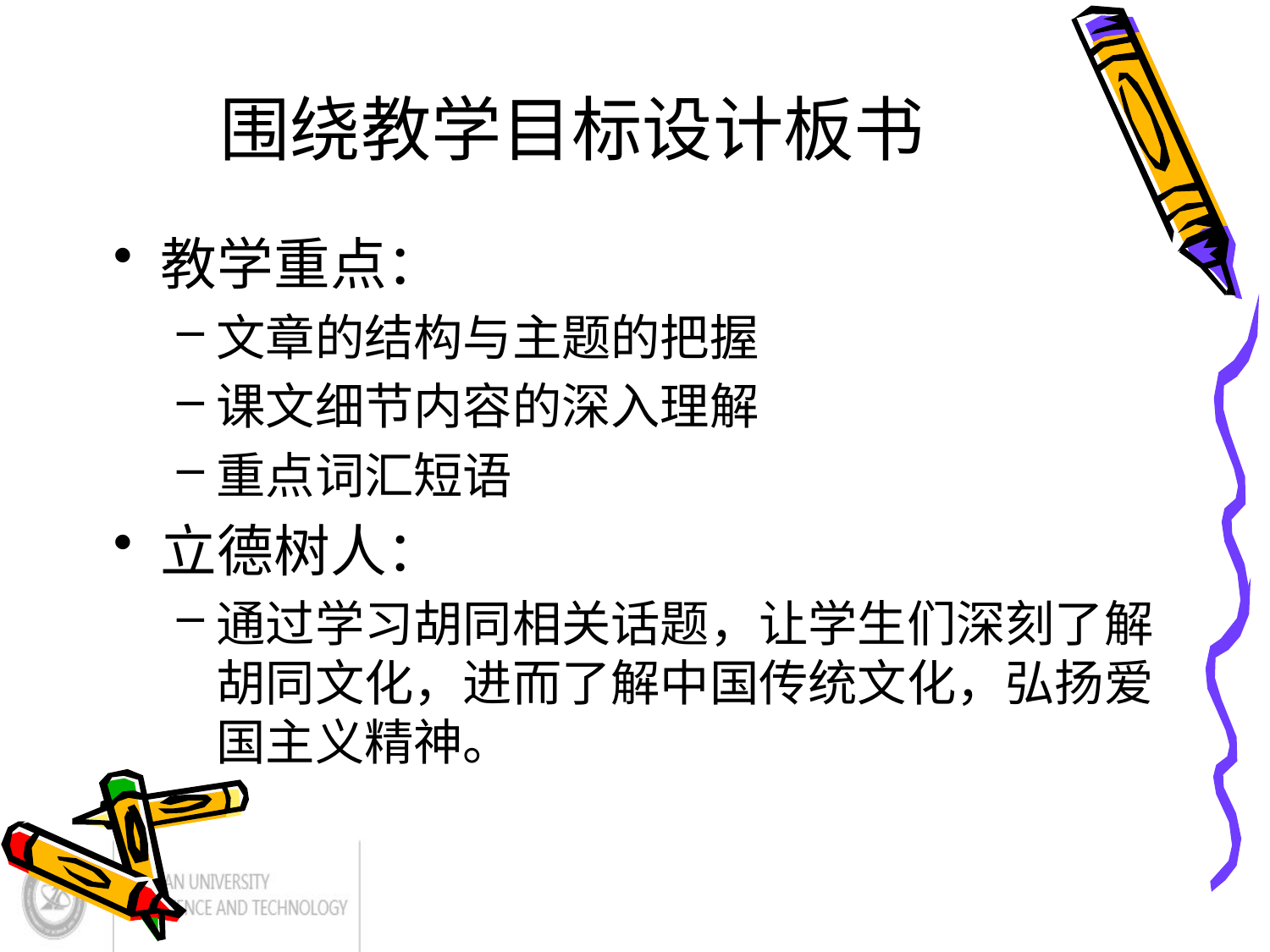

# 围绕教学目标设计板书
教学重点：
文章的结构与主题的把握
课文细节内容的深入理解
重点词汇短语
立德树人：
通过学习胡同相关话题，让学生们深刻了解胡同文化，进而了解中国传统文化，弘扬爱国主义精神。